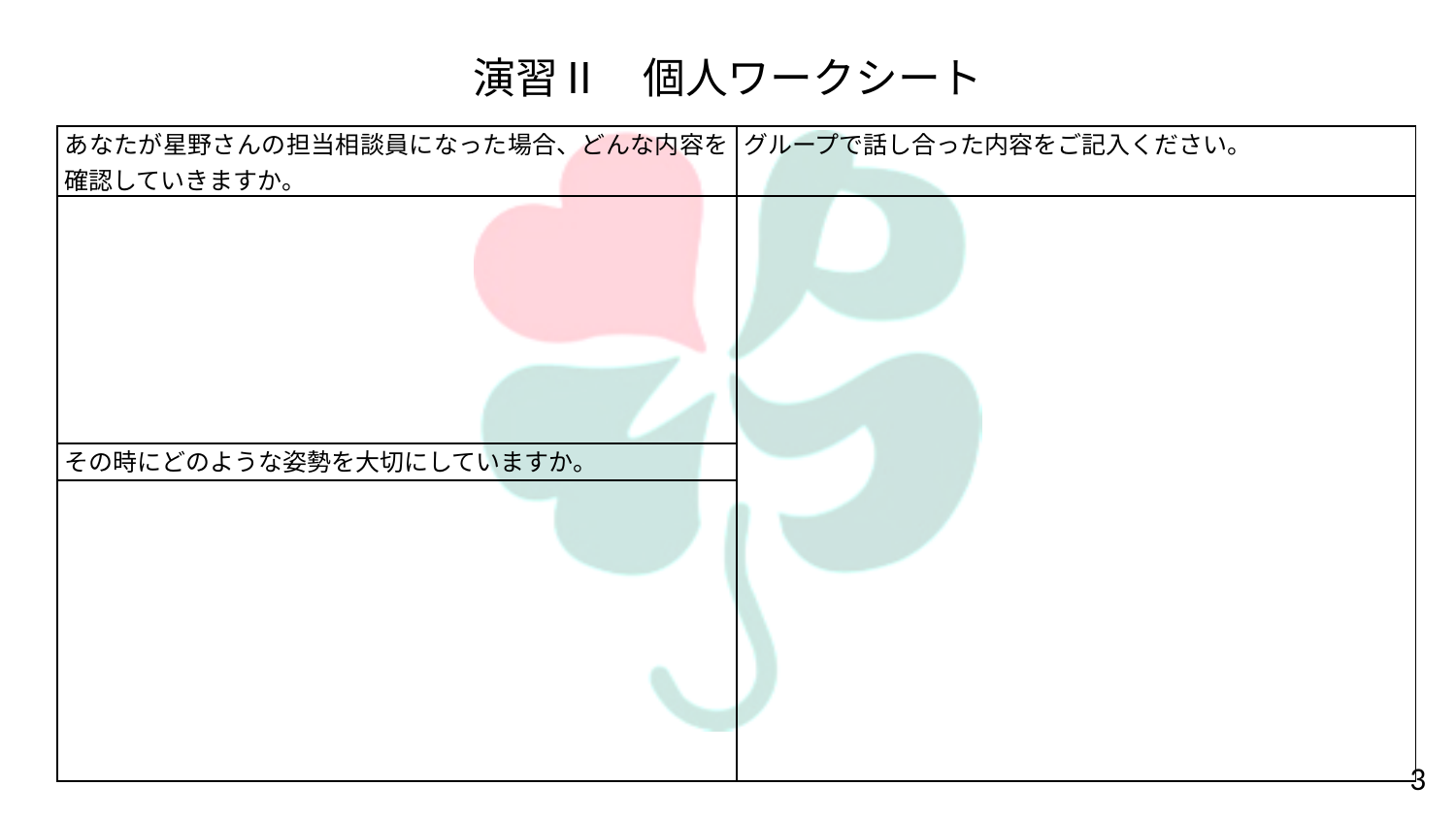

演習Ⅱ　個人ワークシート
| あなたが星野さんの担当相談員になった場合、どんな内容を確認していきますか。 | グループで話し合った内容をご記入ください。 |
| --- | --- |
|  |  |
| その時にどのような姿勢を大切にしていますか。 |  |
|  |  |
3